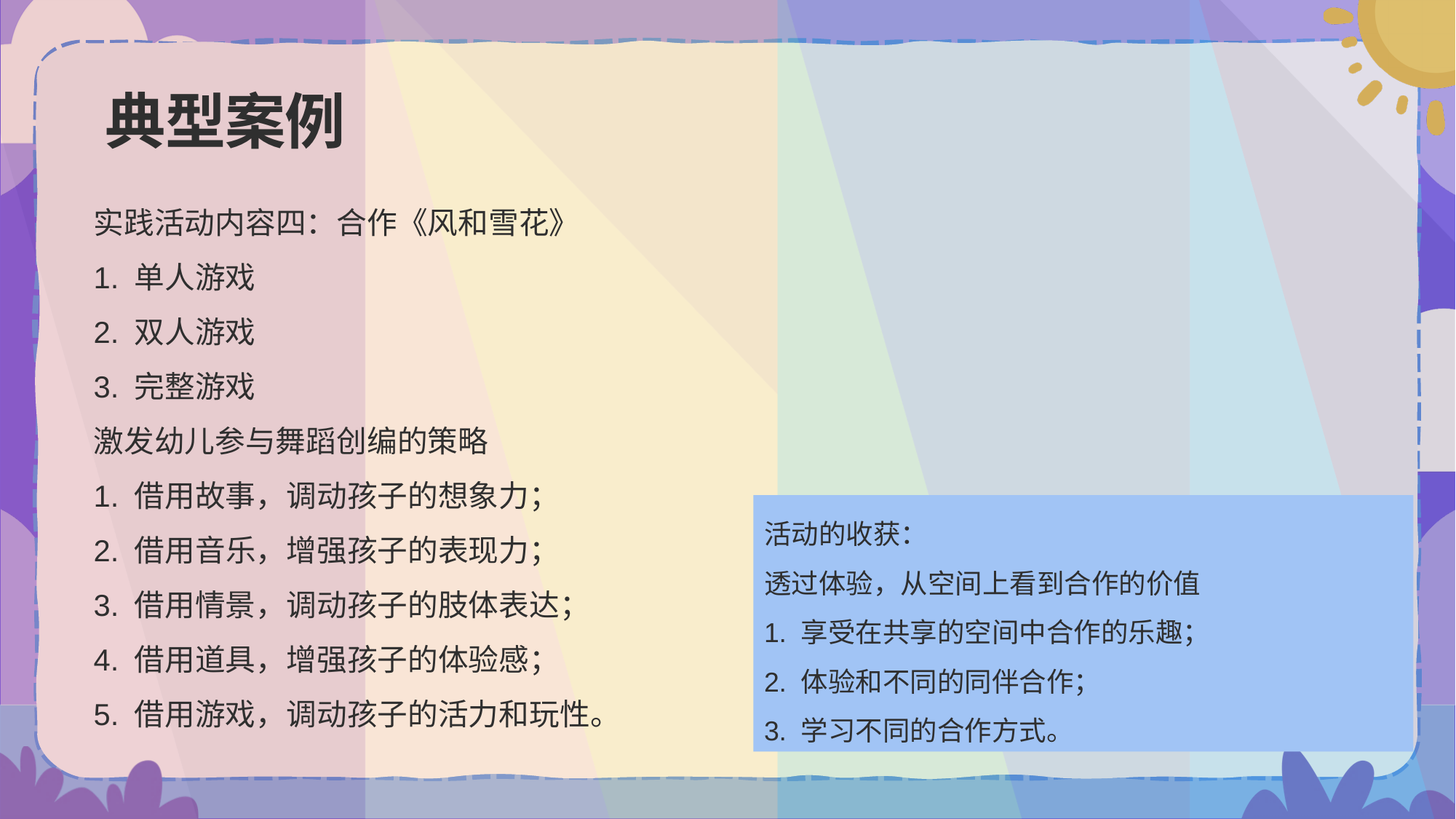

# 典型案例
实践活动内容四：合作《风和雪花》
1. 单人游戏
2. 双人游戏
3. 完整游戏
激发幼儿参与舞蹈创编的策略
1. 借用故事，调动孩子的想象力；
2. 借用音乐，增强孩子的表现力；
3. 借用情景，调动孩子的肢体表达；
4. 借用道具，增强孩子的体验感；
5. 借用游戏，调动孩子的活力和玩性。

活动的收获：
透过体验，从空间上看到合作的价值
1. 享受在共享的空间中合作的乐趣；
2. 体验和不同的同伴合作；
3. 学习不同的合作方式。